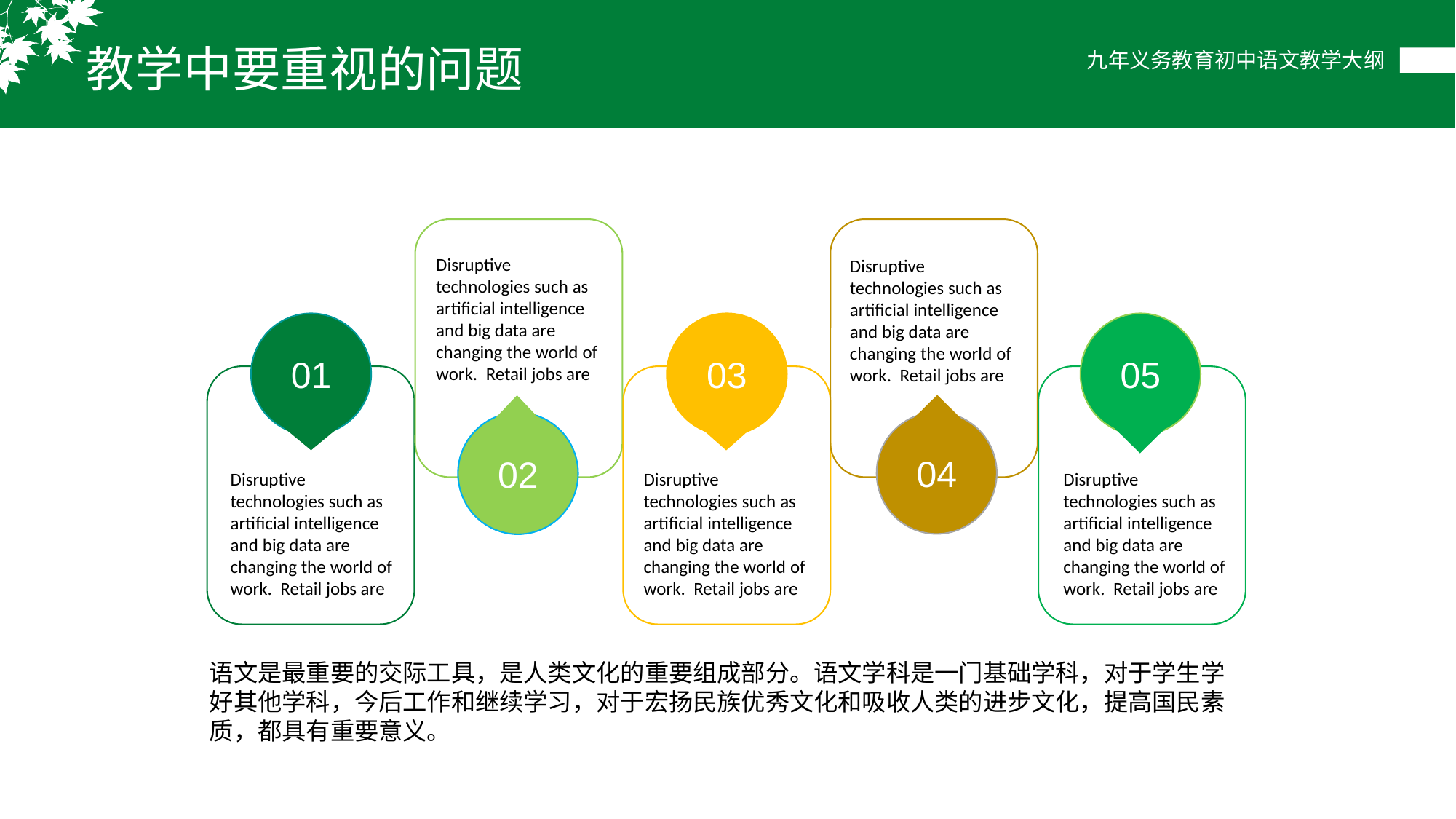

教学中要重视的问题

Disruptive technologies such as artificial intelligence and big data are changing the world of work.  Retail jobs are
Disruptive technologies such as artificial intelligence and big data are changing the world of work.  Retail jobs are
01

03

05

04

02
Disruptive technologies such as artificial intelligence and big data are changing the world of work.  Retail jobs are
Disruptive technologies such as artificial intelligence and big data are changing the world of work.  Retail jobs are
Disruptive technologies such as artificial intelligence and big data are changing the world of work.  Retail jobs are
语文是最重要的交际工具，是人类文化的重要组成部分。语文学科是一门基础学科，对于学生学好其他学科，今后工作和继续学习，对于宏扬民族优秀文化和吸收人类的进步文化，提高国民素质，都具有重要意义。
.
。